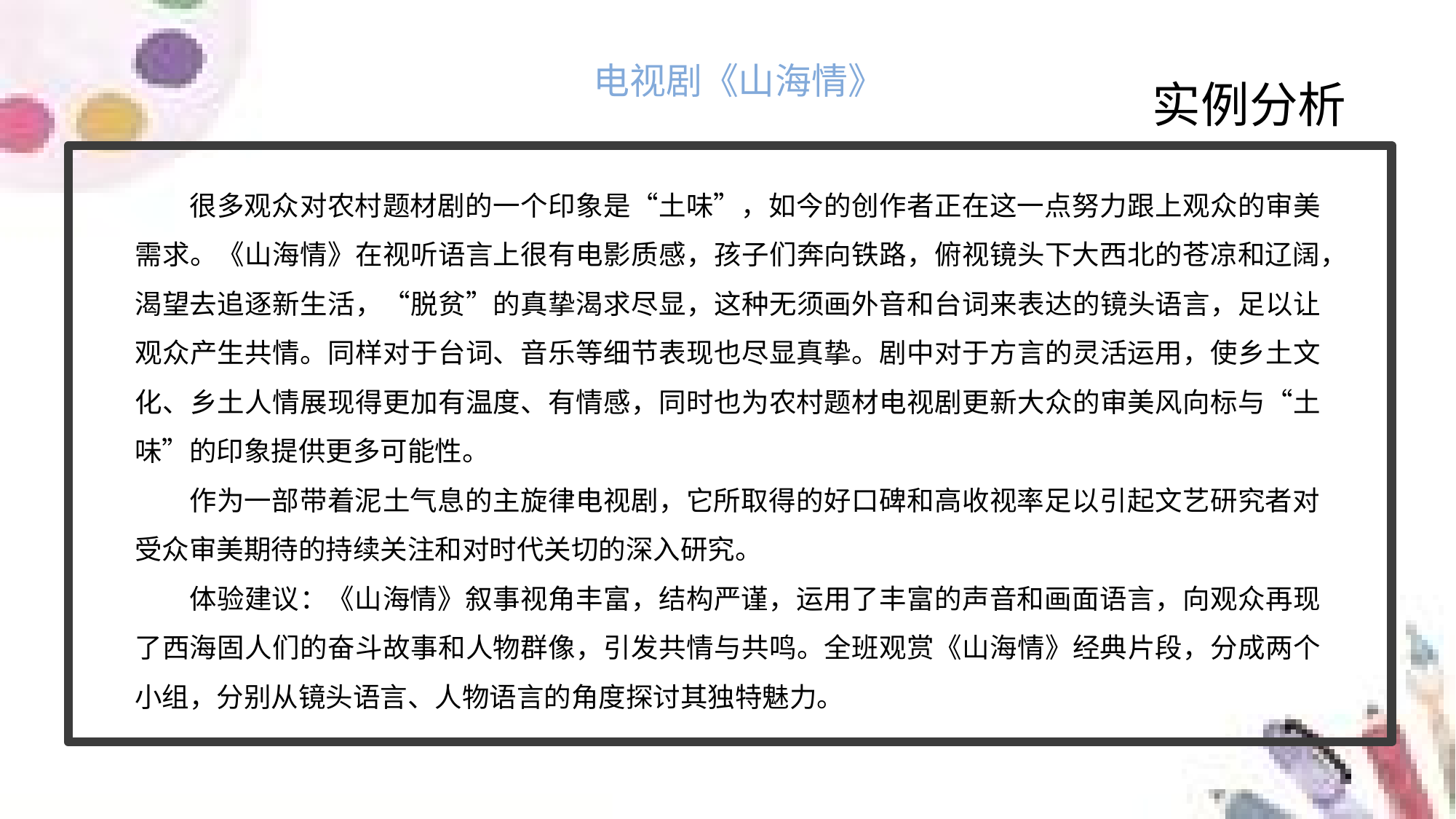

电视剧《山海情》
实例分析

很多观众对农村题材剧的一个印象是“土味”，如今的创作者正在这一点努力跟上观众的审美需求。《山海情》在视听语言上很有电影质感，孩子们奔向铁路，俯视镜头下大西北的苍凉和辽阔，渴望去追逐新生活，“脱贫”的真挚渴求尽显，这种无须画外音和台词来表达的镜头语言，足以让观众产生共情。同样对于台词、音乐等细节表现也尽显真挚。剧中对于方言的灵活运用，使乡土文化、乡土人情展现得更加有温度、有情感，同时也为农村题材电视剧更新大众的审美风向标与“土味”的印象提供更多可能性。
作为一部带着泥土气息的主旋律电视剧，它所取得的好口碑和高收视率足以引起文艺研究者对受众审美期待的持续关注和对时代关切的深入研究。
体验建议：《山海情》叙事视角丰富，结构严谨，运用了丰富的声音和画面语言，向观众再现了西海固人们的奋斗故事和人物群像，引发共情与共鸣。全班观赏《山海情》经典片段，分成两个小组，分别从镜头语言、人物语言的角度探讨其独特魅力。